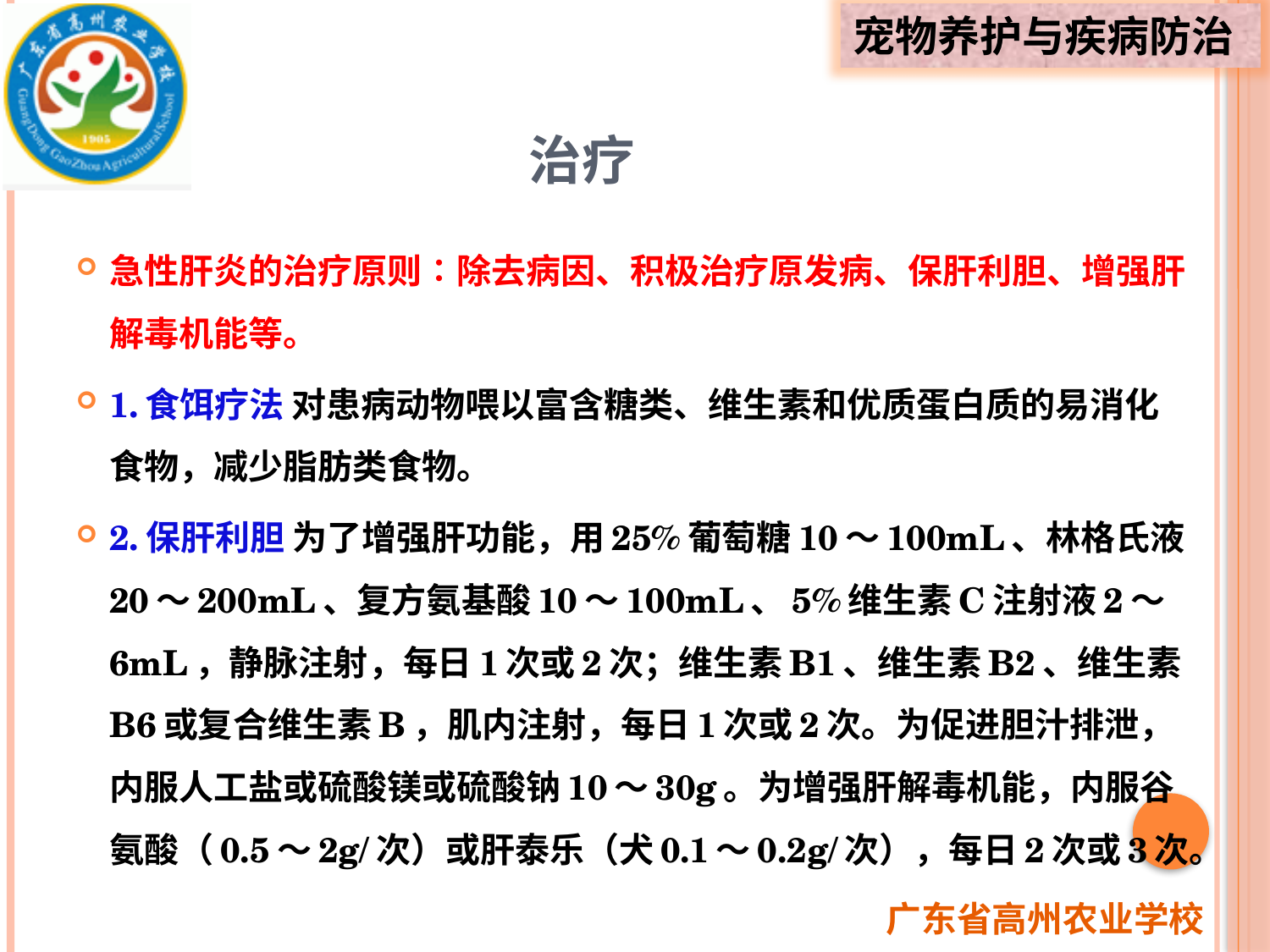

# 治疗
急性肝炎的治疗原则∶除去病因、积极治疗原发病、保肝利胆、增强肝解毒机能等。
1.食饵疗法 对患病动物喂以富含糖类、维生素和优质蛋白质的易消化食物，减少脂肪类食物。
2.保肝利胆 为了增强肝功能，用25%葡萄糖10～100mL、林格氏液20～200mL、复方氨基酸10～100mL、5%维生素C注射液2～6mL，静脉注射，每日1次或2次；维生素B1、维生素B2、维生素B6或复合维生素B，肌内注射，每日1次或2次。为促进胆汁排泄，内服人工盐或硫酸镁或硫酸钠10～30g。为增强肝解毒机能，内服谷氨酸（0.5～2g/次）或肝泰乐（犬0.1～0.2g/次），每日2次或3次。